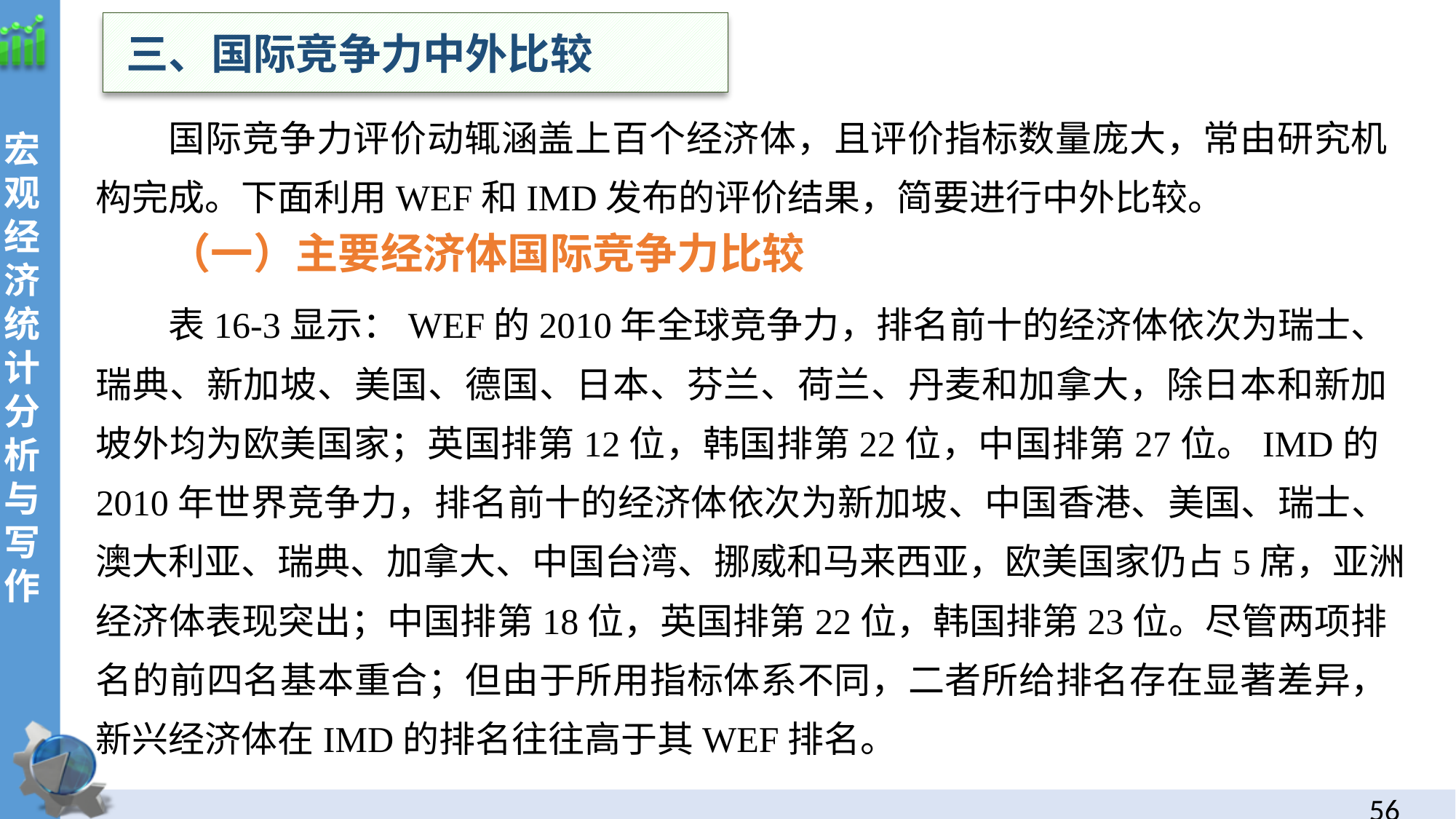

三、国际竞争力中外比较
国际竞争力评价动辄涵盖上百个经济体，且评价指标数量庞大，常由研究机构完成。下面利用WEF和IMD发布的评价结果，简要进行中外比较。
（一）主要经济体国际竞争力比较
表16-3显示：WEF的2010年全球竞争力，排名前十的经济体依次为瑞士、瑞典、新加坡、美国、德国、日本、芬兰、荷兰、丹麦和加拿大，除日本和新加坡外均为欧美国家；英国排第12位，韩国排第22位，中国排第27位。IMD的2010年世界竞争力，排名前十的经济体依次为新加坡、中国香港、美国、瑞士、澳大利亚、瑞典、加拿大、中国台湾、挪威和马来西亚，欧美国家仍占5席，亚洲经济体表现突出；中国排第18位，英国排第22位，韩国排第23位。尽管两项排名的前四名基本重合；但由于所用指标体系不同，二者所给排名存在显著差异，新兴经济体在IMD的排名往往高于其WEF排名。
56